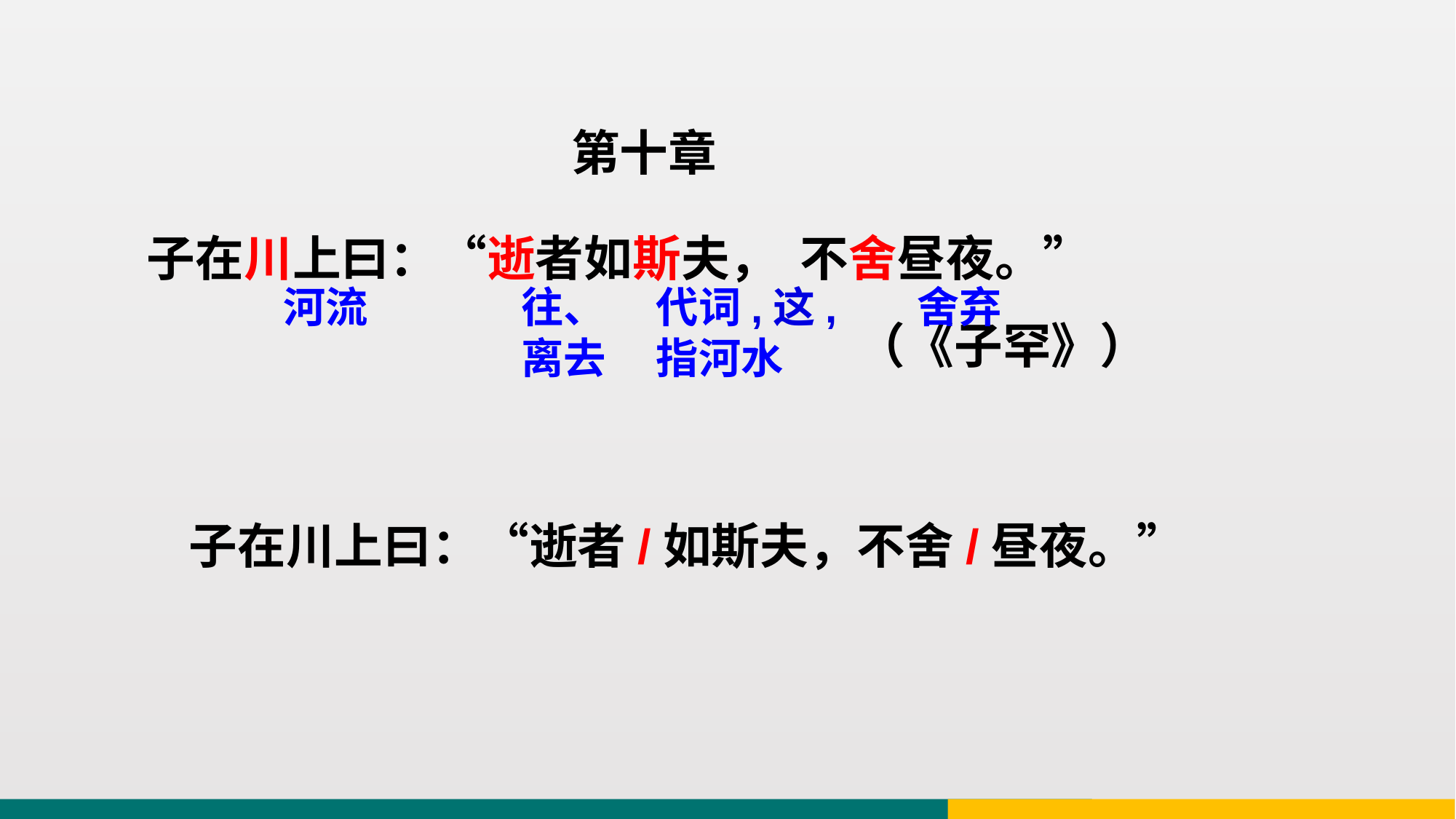

第十章
    子在川上曰：“逝者如斯夫，  不舍昼夜。”
                                                                    （《子罕》）
代词,这,指河水
舍弃
往、离去
河流
子在川上曰：“逝者/如斯夫，不舍/昼夜。”